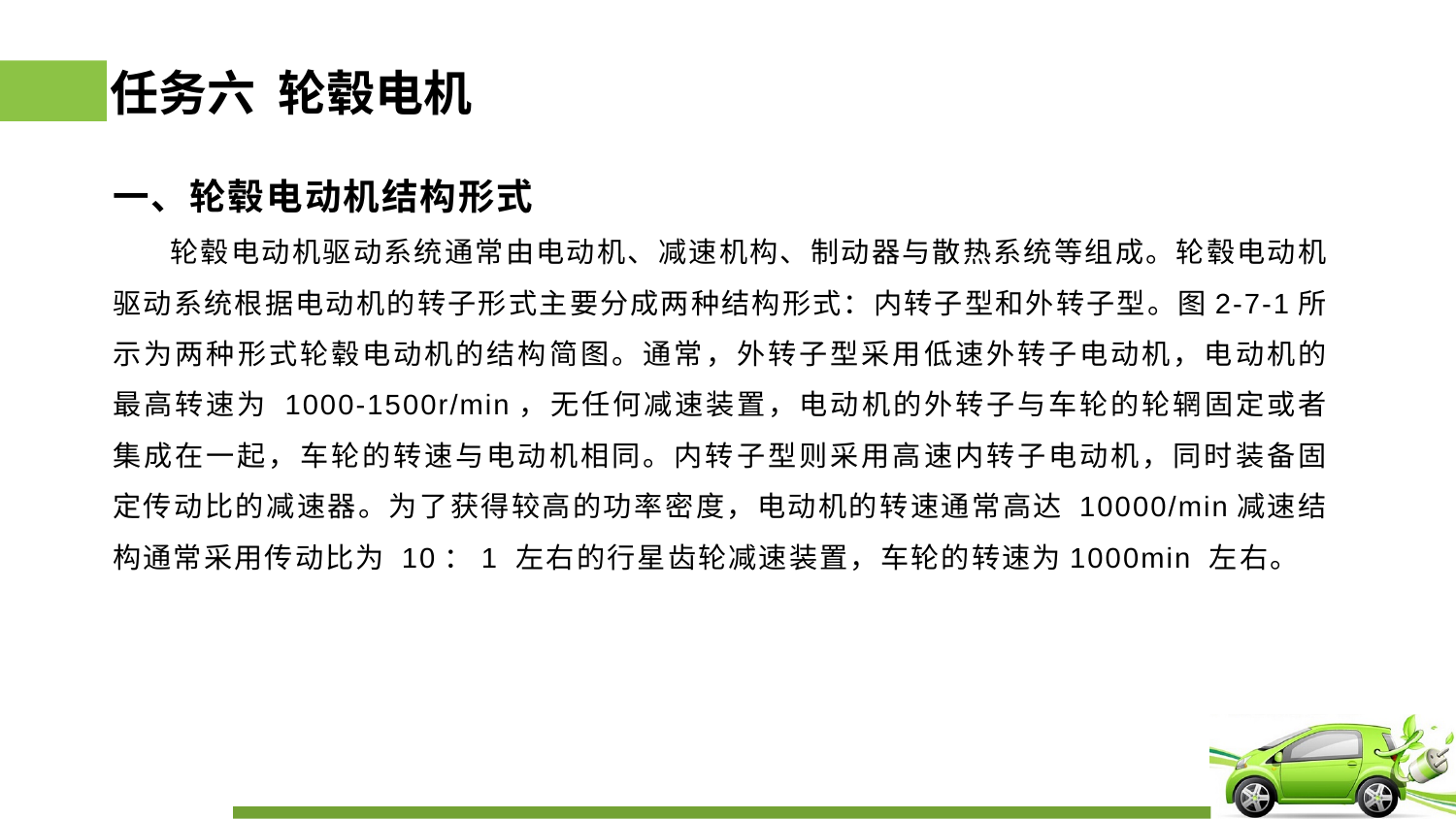

# 任务六  轮毂电机
一、轮毂电动机结构形式
      轮毂电动机驱动系统通常由电动机、减速机构、制动器与散热系统等组成。轮毂电动机驱动系统根据电动机的转子形式主要分成两种结构形式：内转子型和外转子型。图2-7-1所示为两种形式轮毂电动机的结构简图。通常，外转子型采用低速外转子电动机，电动机的最高转速为 1000-1500r/min，无任何减速装置，电动机的外转子与车轮的轮辋固定或者集成在一起，车轮的转速与电动机相同。内转子型则采用高速内转子电动机，同时装备固定传动比的减速器。为了获得较高的功率密度，电动机的转速通常高达 10000/min减速结构通常采用传动比为 10：1 左右的行星齿轮减速装置，车轮的转速为1000min 左右。